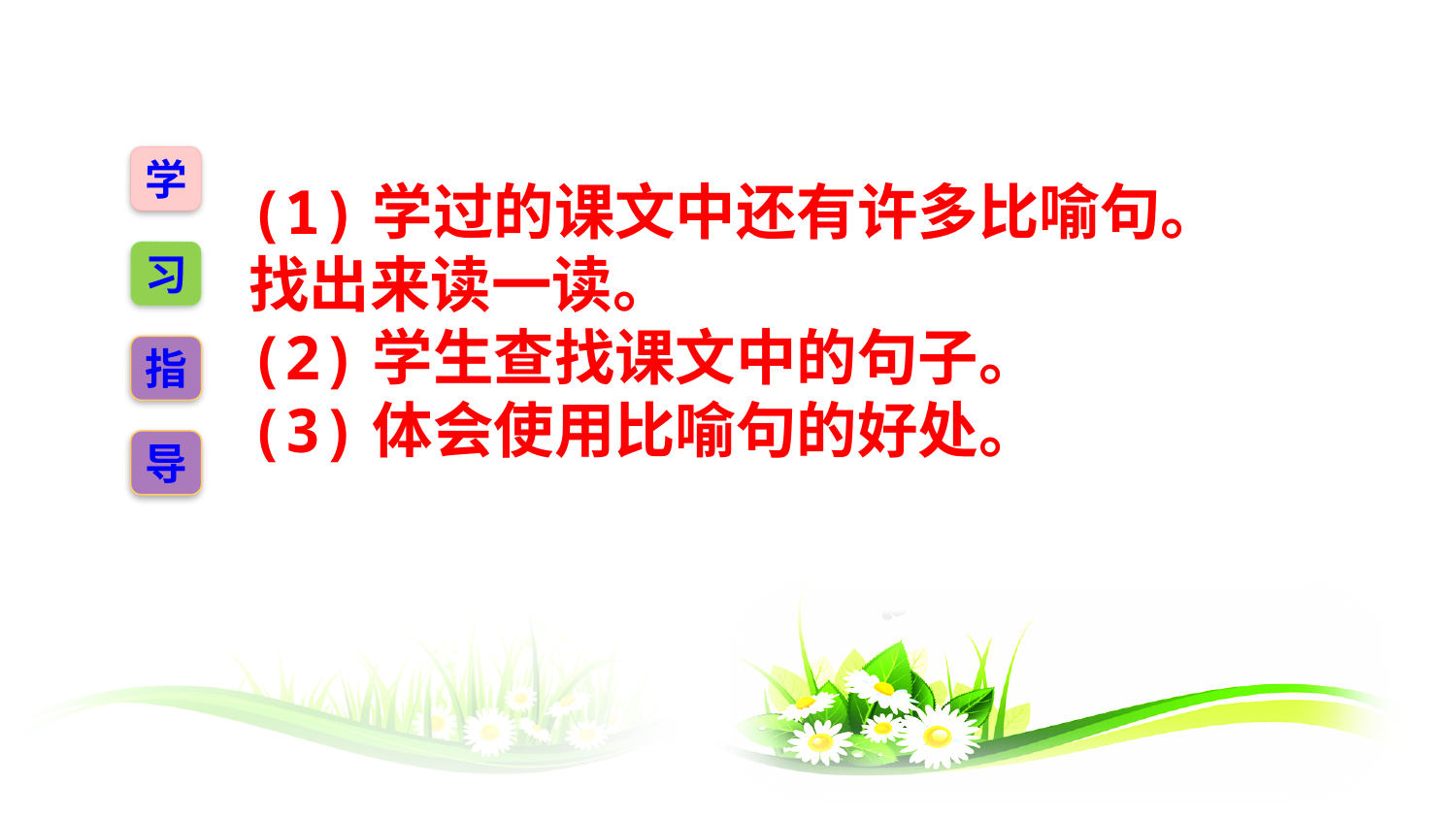

学
(1)学过的课文中还有许多比喻句。找出来读一读。
(2)学生查找课文中的句子。
(3)体会使用比喻句的好处。
习
指
导